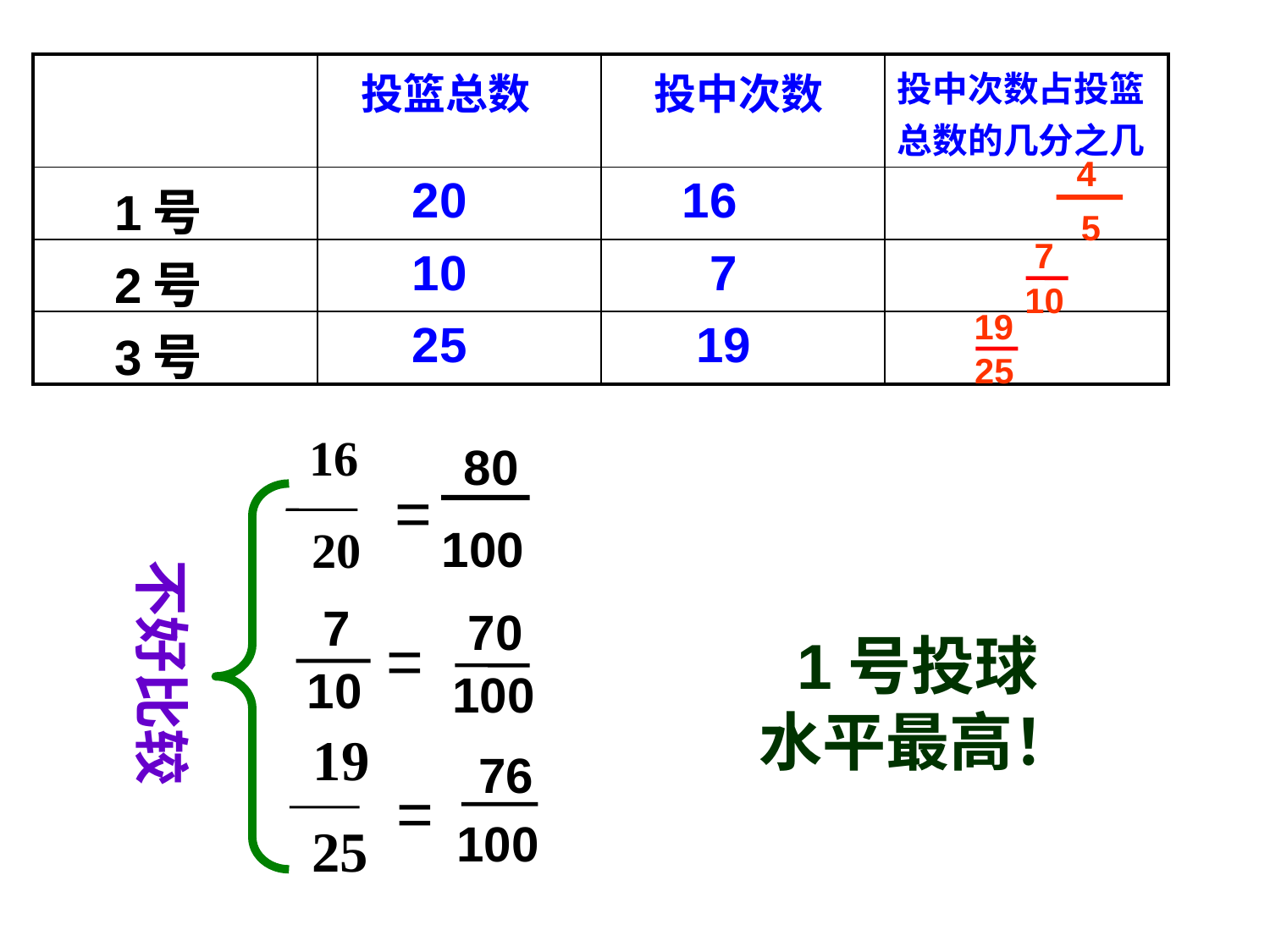

|  | 投篮总数 | 投中次数 | 投中次数占投篮总数的几分之几 |
| --- | --- | --- | --- |
| 1号 | 20 | 16 |  |
| 2号 | 10 | 7 |  |
| 3号 | 25 | 19 |  |
4

5
7
10

19
25

16

20
80

100
=

不好比较
7
10

70
100

=
1号投球
水平最高！

19

25
76

100
=